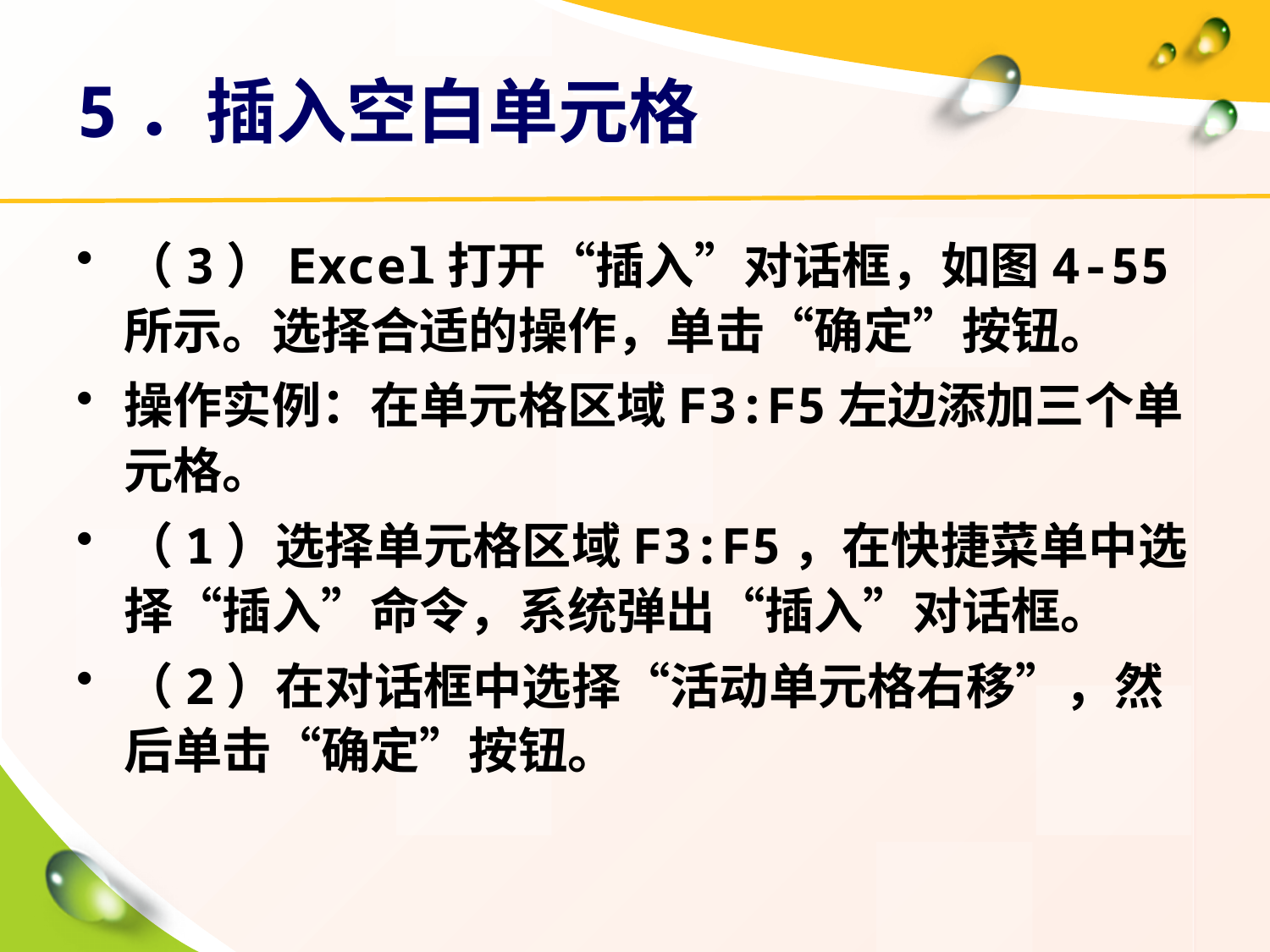

# 5．插入空白单元格
（3）Excel打开“插入”对话框，如图4-55所示。选择合适的操作，单击“确定”按钮。
操作实例：在单元格区域F3:F5左边添加三个单元格。
（1）选择单元格区域F3:F5，在快捷菜单中选择“插入”命令，系统弹出“插入”对话框。
（2）在对话框中选择“活动单元格右移”，然后单击“确定”按钮。